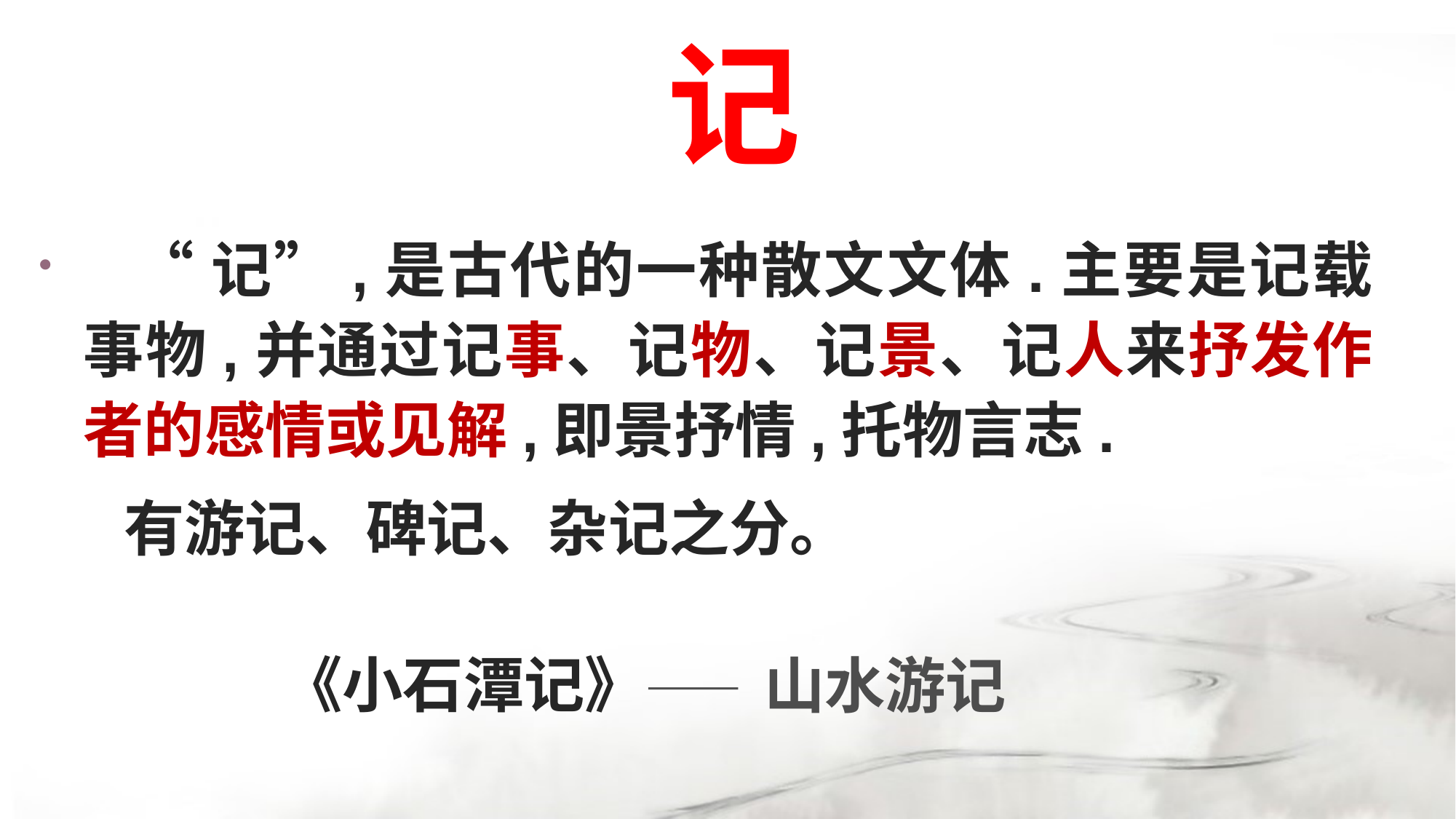

# 记

   “记”,是古代的一种散文文体.主要是记载事物,并通过记事、记物、记景、记人来抒发作者的感情或见解,即景抒情,托物言志.
     有游记、碑记、杂记之分。

《小石潭记》——
山水游记